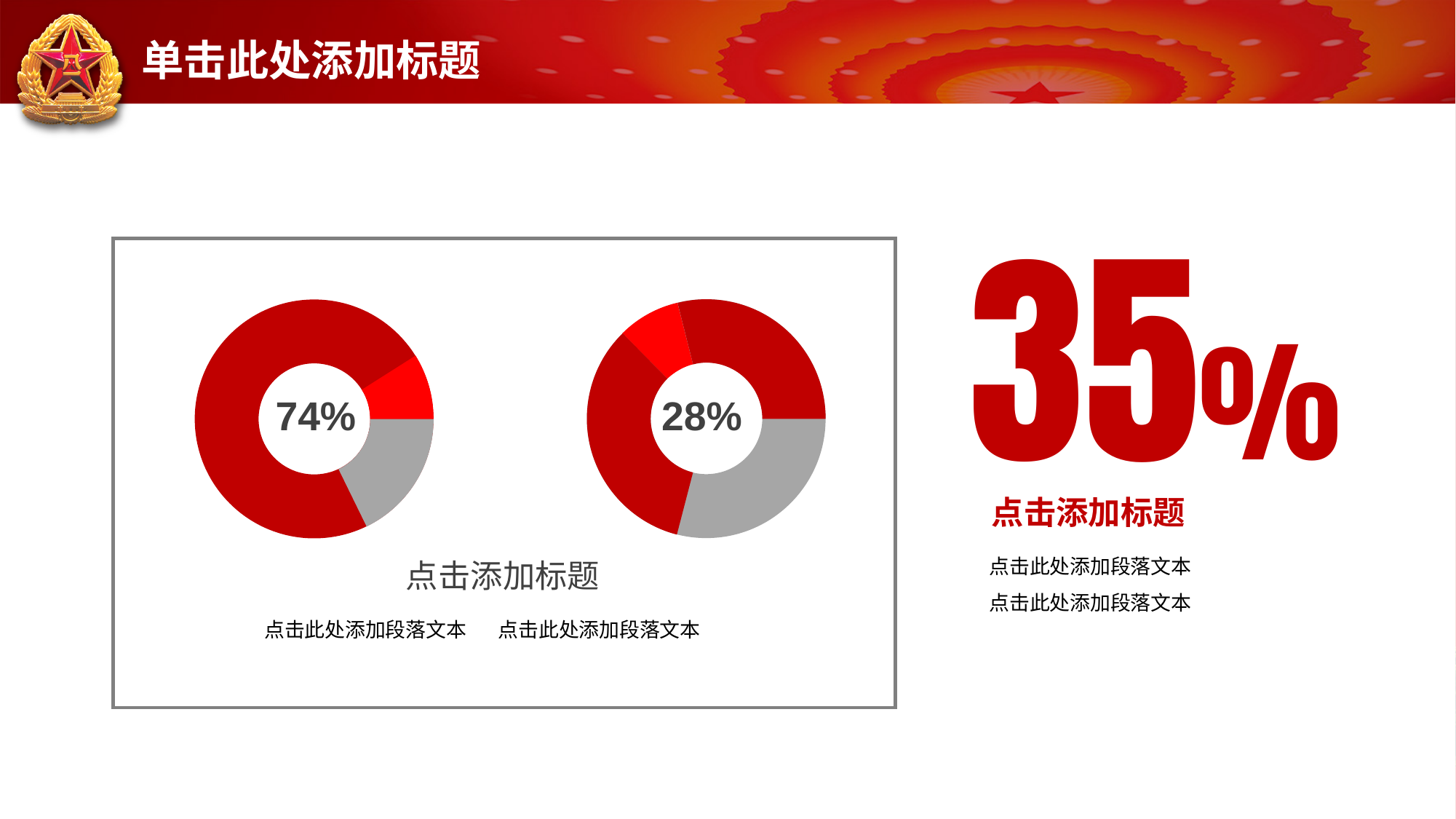

# 单击此处添加标题
35%

28%

74%

点击添加标题
点击此处添加段落文本
点击此处添加段落文本
点击添加标题
点击此处添加段落文本       点击此处添加段落文本